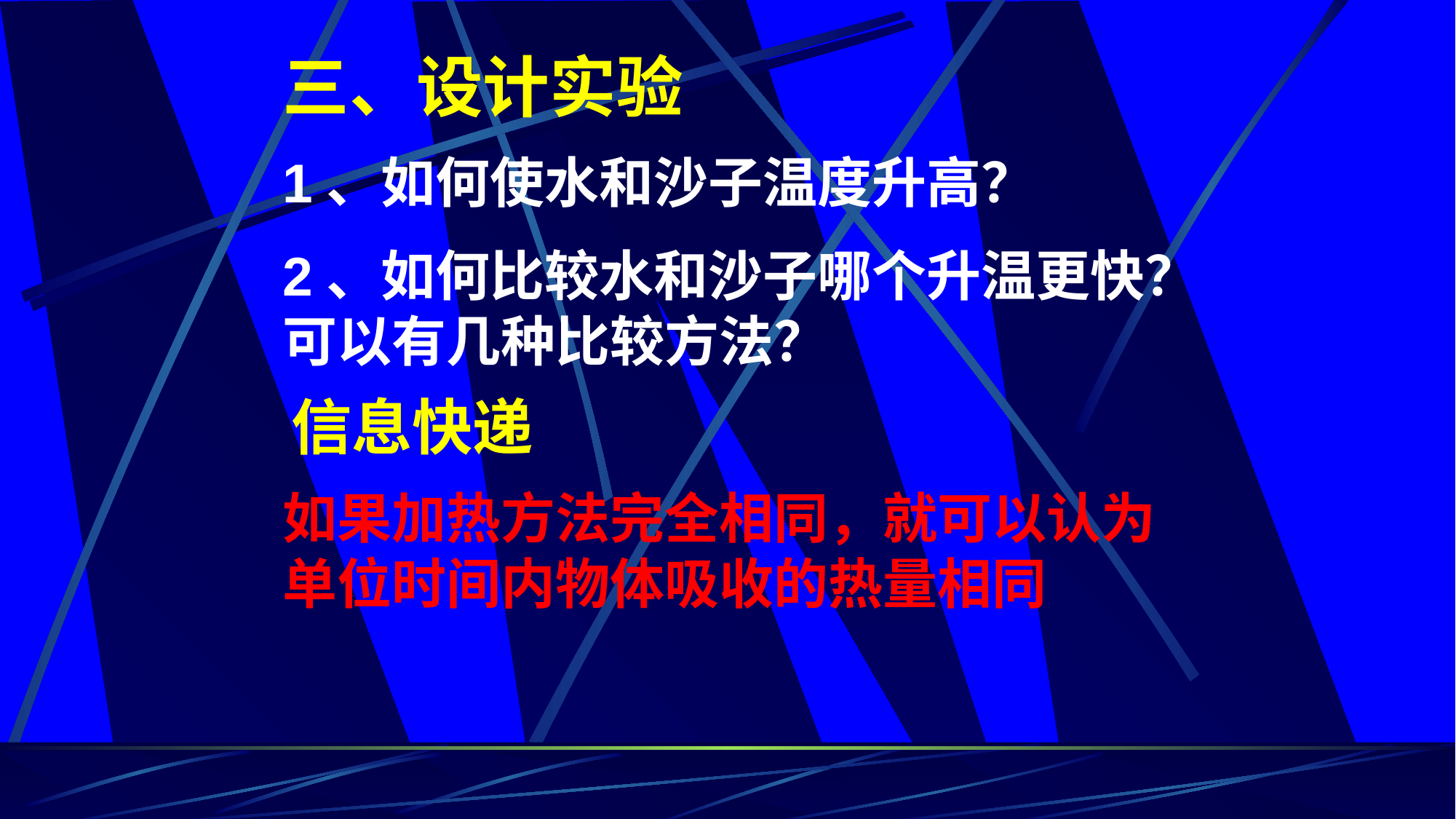

三、设计实验
1、如何使水和沙子温度升高？
2、如何比较水和沙子哪个升温更快？可以有几种比较方法？
信息快递
如果加热方法完全相同，就可以认为单位时间内物体吸收的热量相同